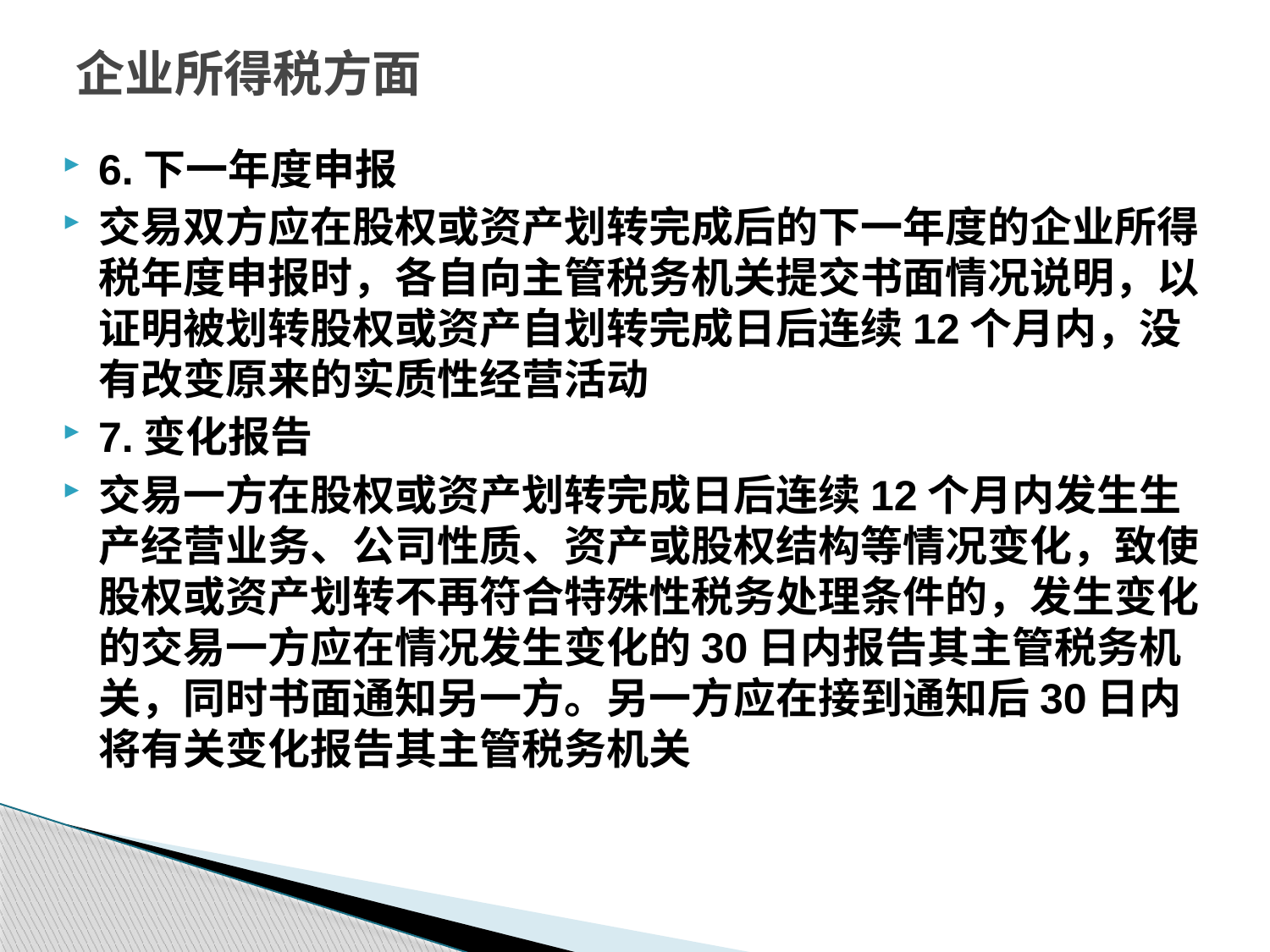

# 企业所得税方面
6.下一年度申报
交易双方应在股权或资产划转完成后的下一年度的企业所得税年度申报时，各自向主管税务机关提交书面情况说明，以证明被划转股权或资产自划转完成日后连续12个月内，没有改变原来的实质性经营活动
7.变化报告
交易一方在股权或资产划转完成日后连续12个月内发生生产经营业务、公司性质、资产或股权结构等情况变化，致使股权或资产划转不再符合特殊性税务处理条件的，发生变化的交易一方应在情况发生变化的30日内报告其主管税务机关，同时书面通知另一方。另一方应在接到通知后30日内将有关变化报告其主管税务机关